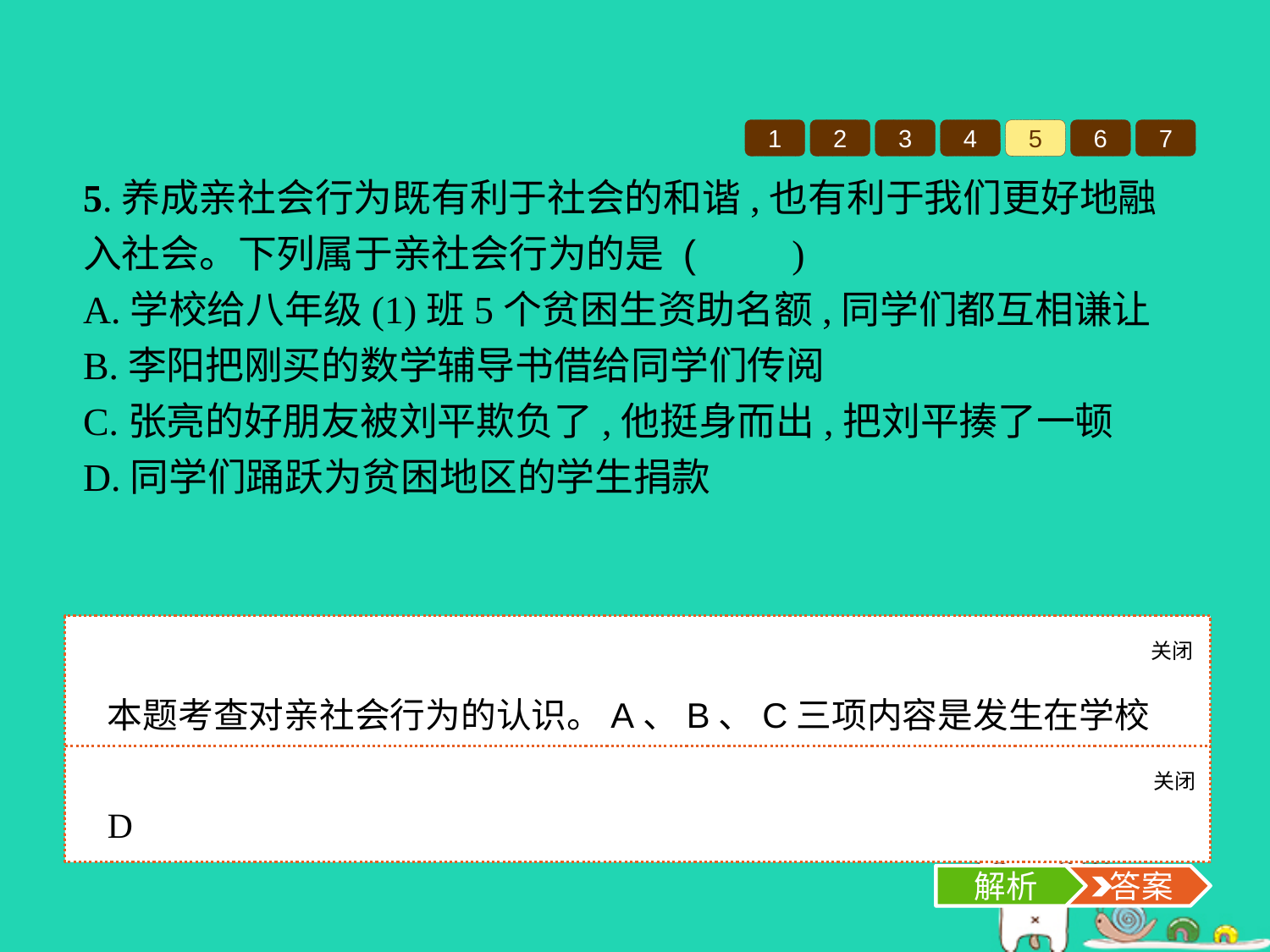

1
2
3
4
5
6
7
5.养成亲社会行为既有利于社会的和谐,也有利于我们更好地融入社会。下列属于亲社会行为的是 (　　)
A.学校给八年级(1)班5个贫困生资助名额,同学们都互相谦让
B.李阳把刚买的数学辅导书借给同学们传阅
C.张亮的好朋友被刘平欺负了,他挺身而出,把刘平揍了一顿
D.同学们踊跃为贫困地区的学生捐款

关闭
解析

本题考查对亲社会行为的认识。A、B、C三项内容是发生在学校生活中的事情,不属于社会行为。

关闭
解析
  答案

D
解析
  答案